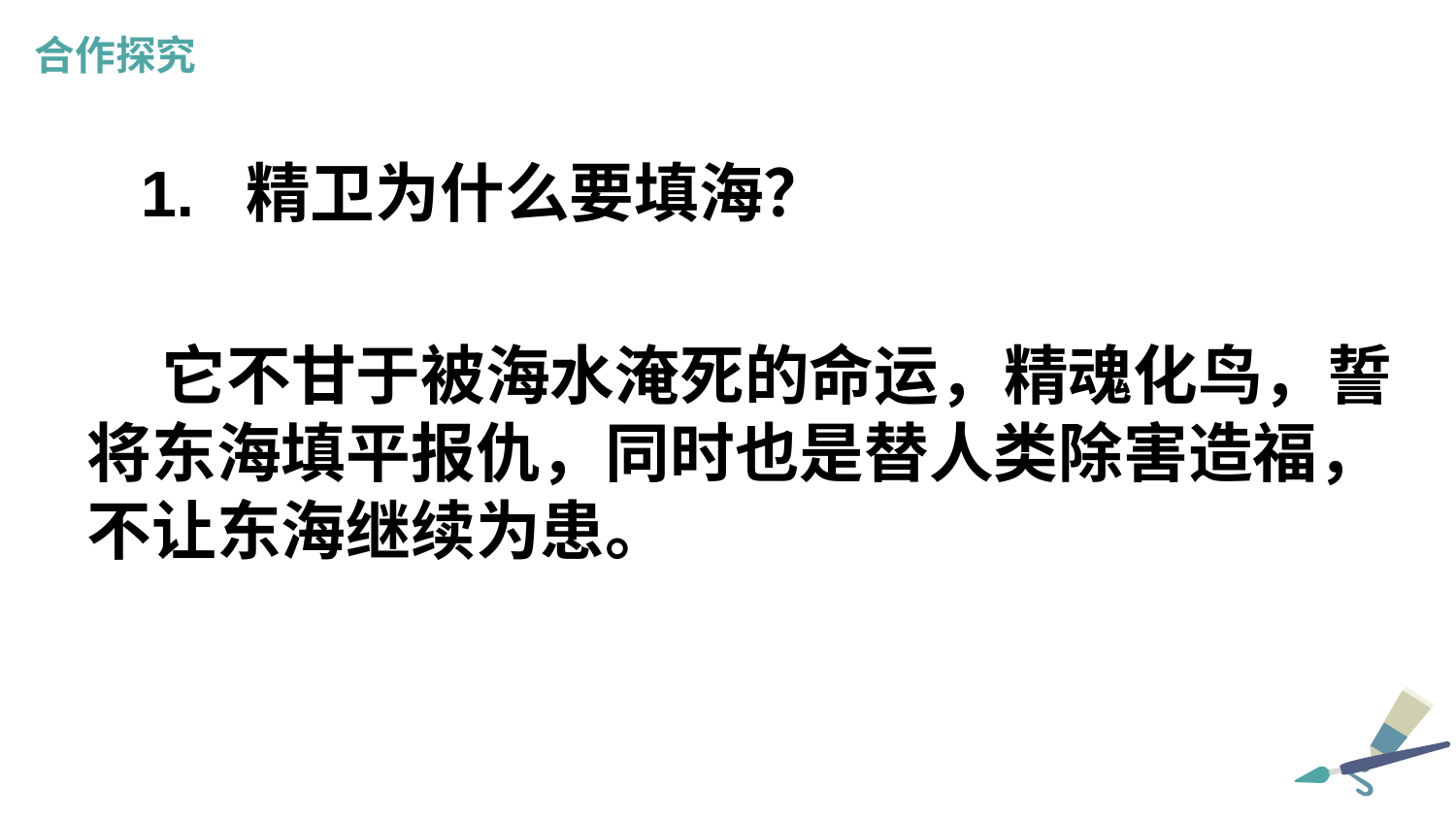

合作探究
     1.  精卫为什么要填海？
    它不甘于被海水淹死的命运，精魂化鸟，誓将东海填平报仇，同时也是替人类除害造福，不让东海继续为患。